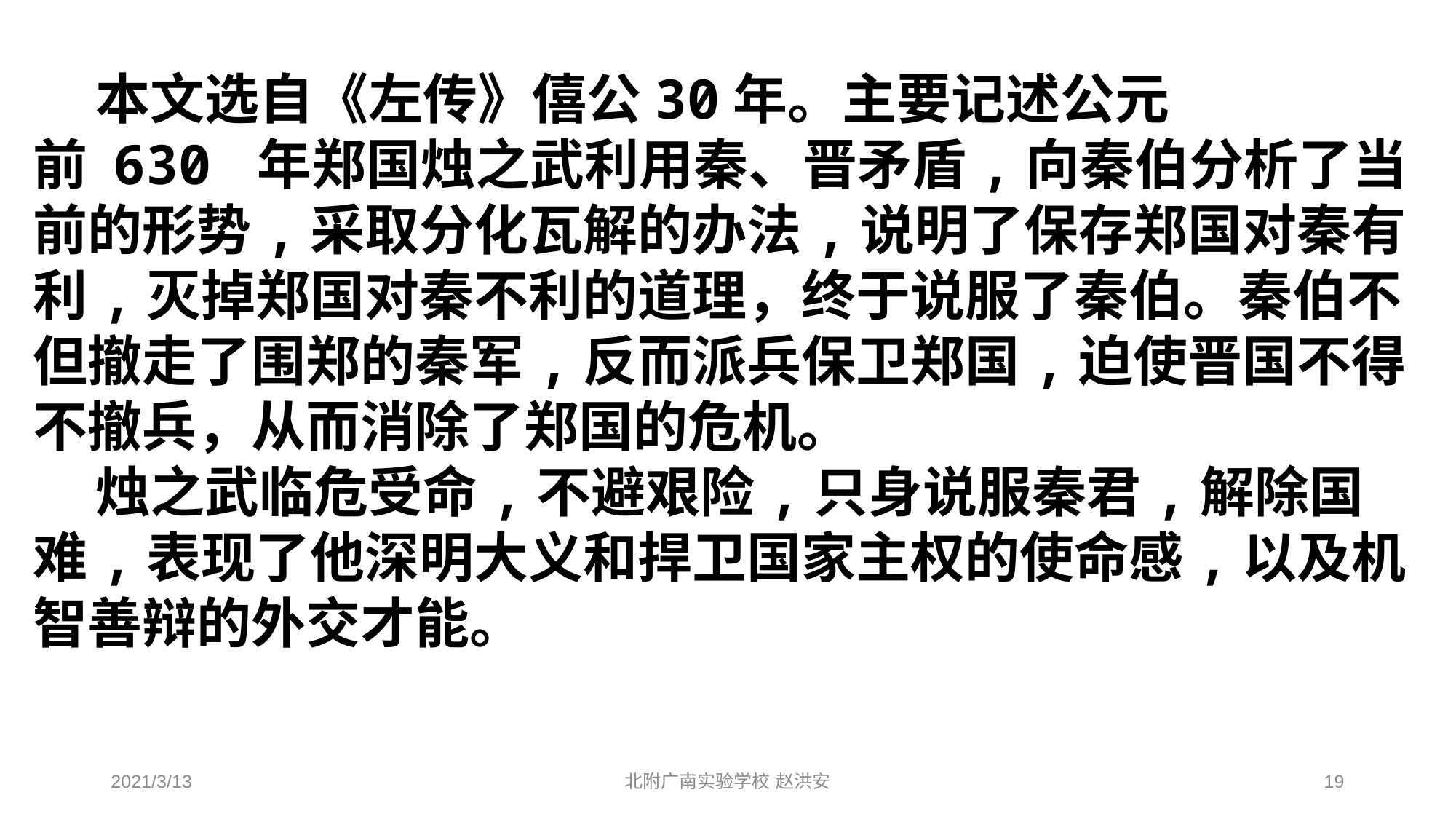

本文选自《左传》僖公30年。主要记述公元前 630 年郑国烛之武利用秦、晋矛盾,向秦伯分析了当前的形势,采取分化瓦解的办法,说明了保存郑国对秦有利,灭掉郑国对秦不利的道理，终于说服了秦伯。秦伯不但撤走了围郑的秦军,反而派兵保卫郑国,迫使晋国不得不撤兵，从而消除了郑国的危机。
    烛之武临危受命,不避艰险,只身说服秦君,解除国难,表现了他深明大义和捍卫国家主权的使命感,以及机智善辩的外交才能。
2021/3/13
北附广南实验学校 赵洪安
19